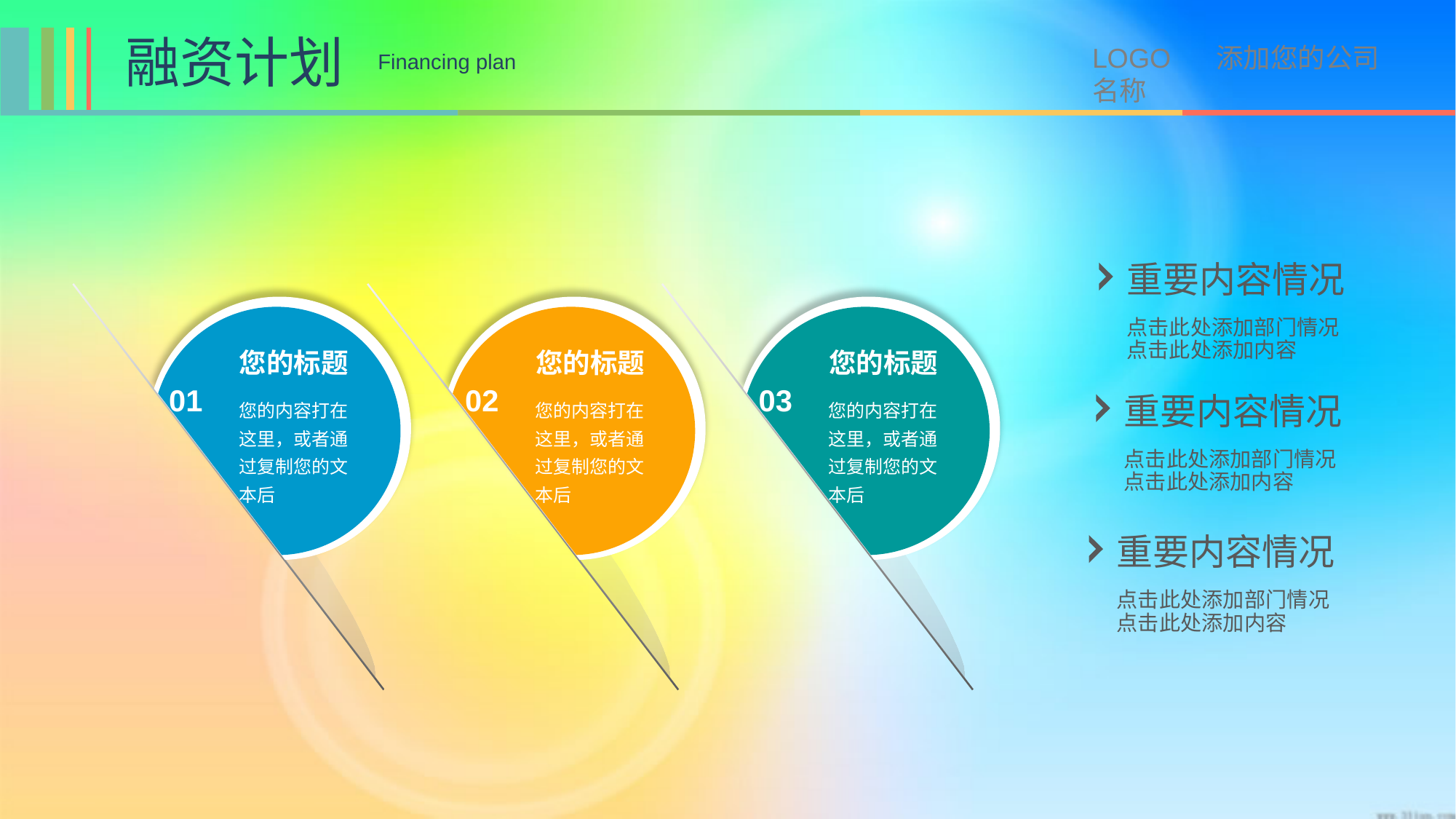

融资计划

LOGO     添加您的公司名称
Financing plan

重要内容情况

点击此处添加部门情况
点击此处添加内容

您的标题
您的标题
您的标题
01
02
03
重要内容情况
您的内容打在这里，或者通过复制您的文本后
您的内容打在这里，或者通过复制您的文本后
您的内容打在这里，或者通过复制您的文本后

点击此处添加部门情况
点击此处添加内容
重要内容情况

点击此处添加部门情况
点击此处添加内容